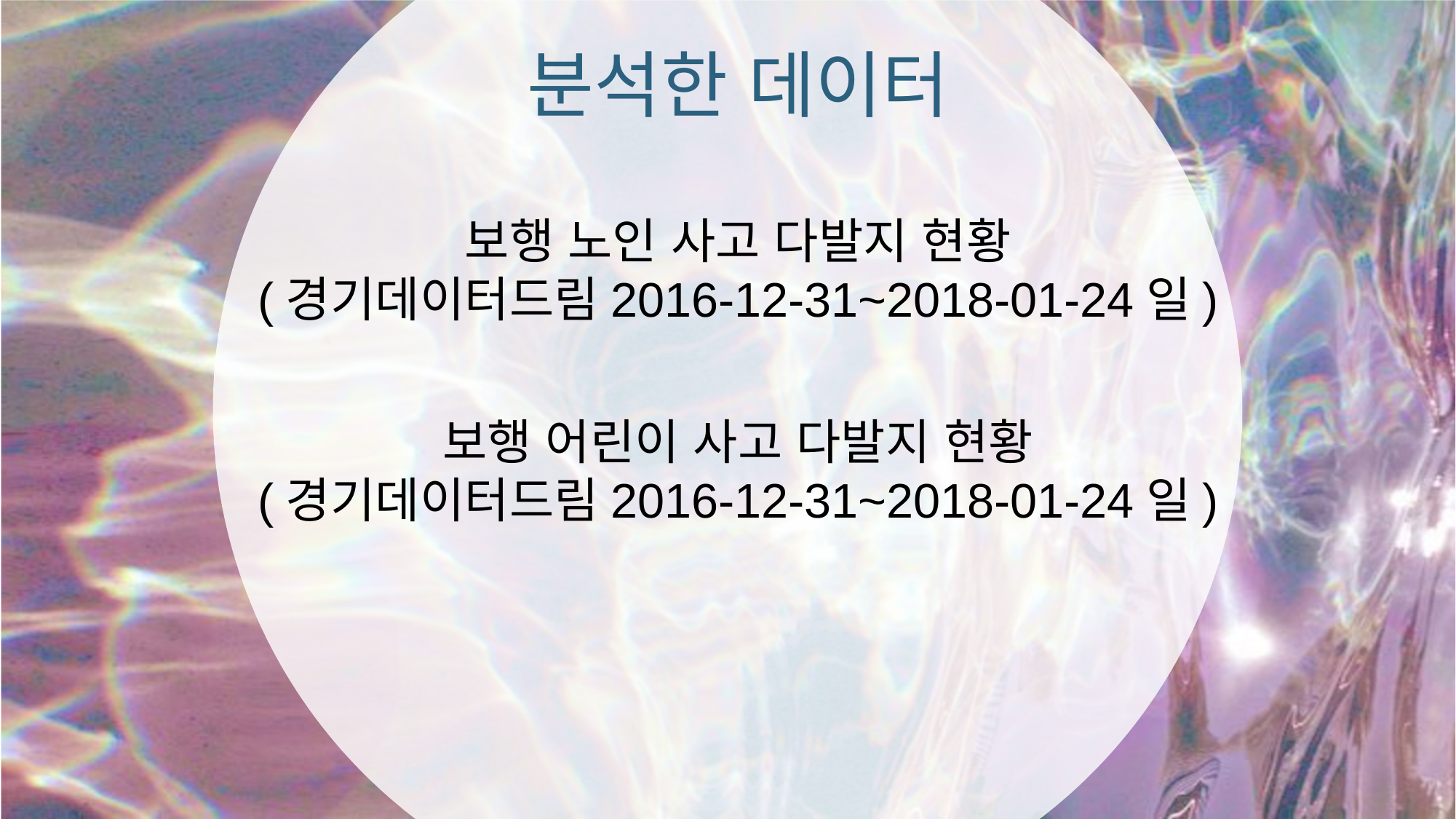

분석한 데이터
보행 노인 사고 다발지 현황
(경기데이터드림2016-12-31~2018-01-24일)
보행 어린이 사고 다발지 현황
(경기데이터드림2016-12-31~2018-01-24일)